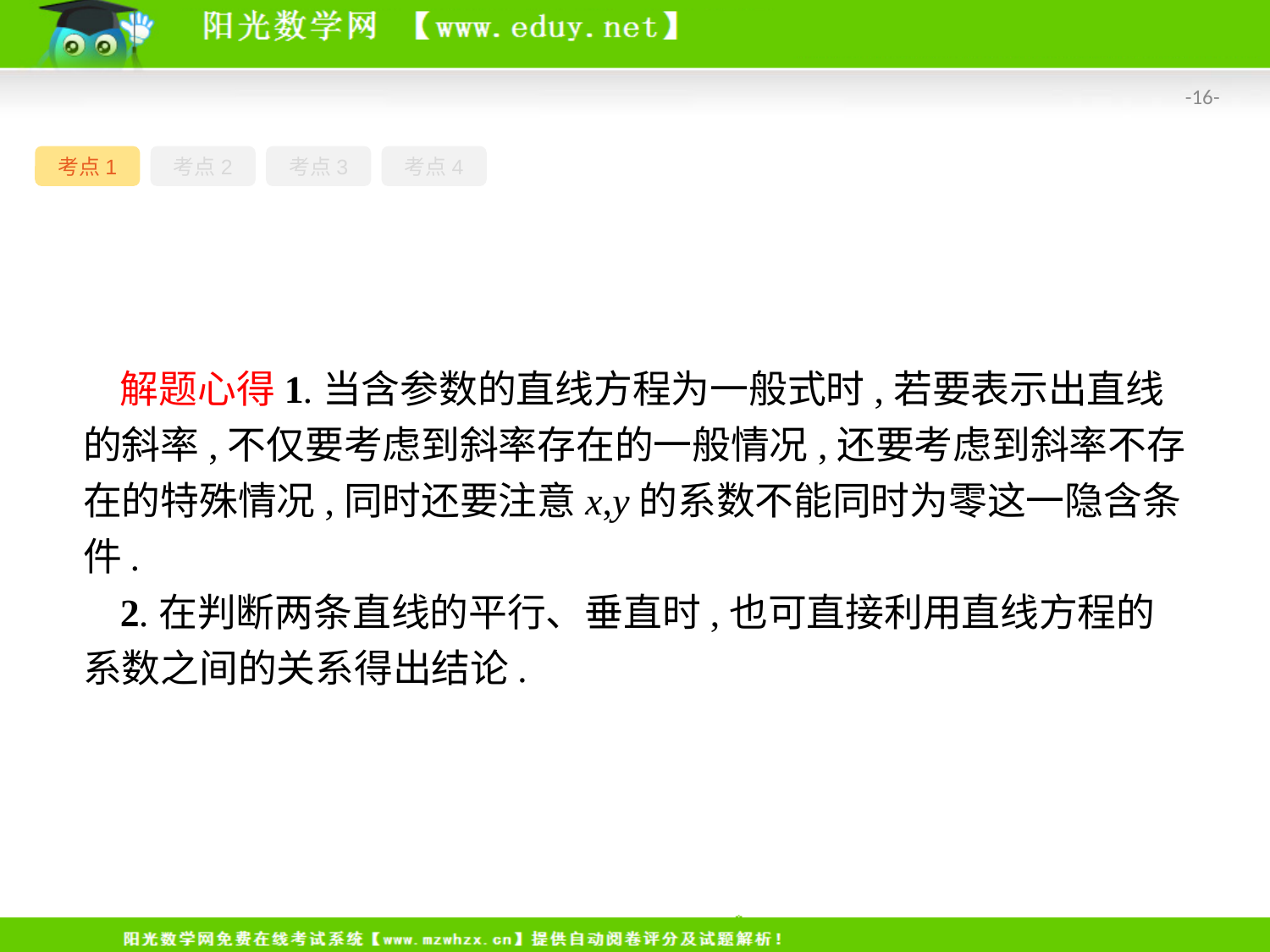

-16-
考点1
考点2
考点3
考点4
解题心得1.当含参数的直线方程为一般式时,若要表示出直线的斜率,不仅要考虑到斜率存在的一般情况,还要考虑到斜率不存在的特殊情况,同时还要注意x,y的系数不能同时为零这一隐含条件.
2.在判断两条直线的平行、垂直时,也可直接利用直线方程的系数之间的关系得出结论.